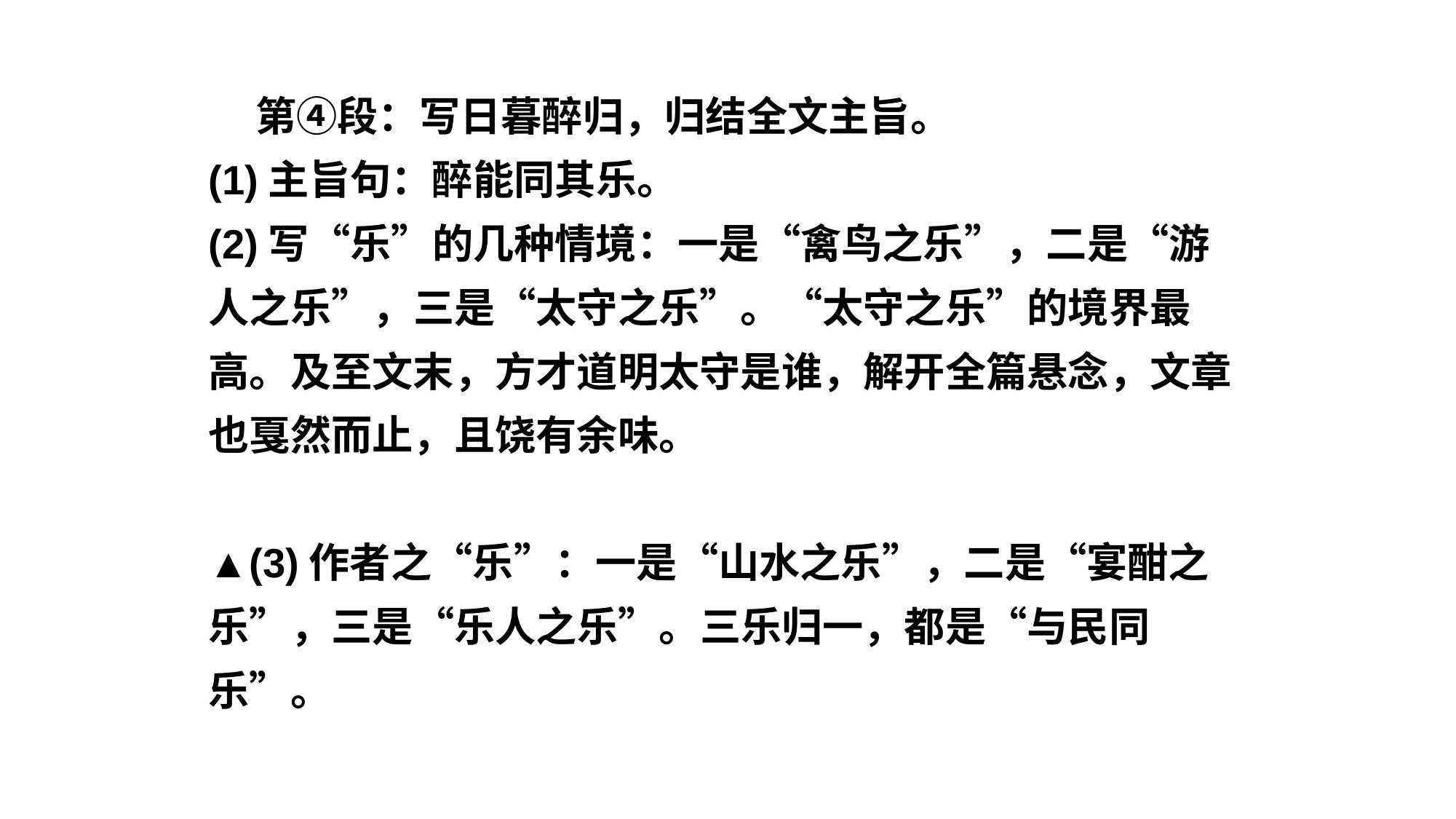

第④段：写日暮醉归，归结全文主旨。
(1)主旨句：醉能同其乐。
(2)写“乐”的几种情境：一是“禽鸟之乐”，二是“游人之乐”，三是“太守之乐”。“太守之乐”的境界最高。及至文末，方才道明太守是谁，解开全篇悬念，文章也戛然而止，且饶有余味。

▲(3)作者之“乐”：一是“山水之乐”，二是“宴酣之乐”，三是“乐人之乐”。三乐归一，都是“与民同乐”。